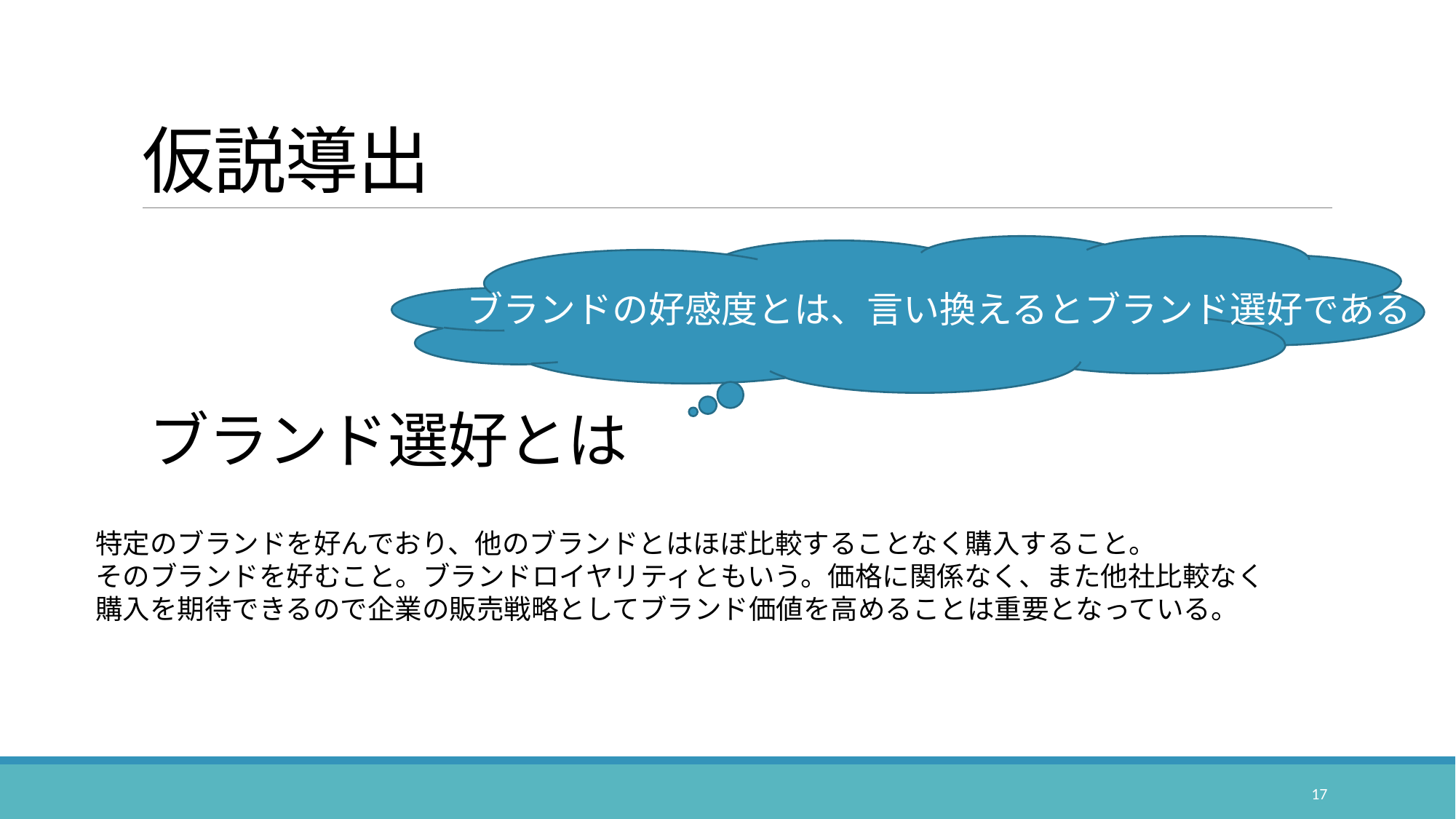

# 仮説導出

ブランドの好感度とは、言い換えるとブランド選好である
ブランド選好とは
特定のブランドを好んでおり、他のブランドとはほぼ比較することなく購入すること。
そのブランドを好むこと。ブランドロイヤリティともいう。価格に関係なく、また他社比較なく
購入を期待できるので企業の販売戦略としてブランド価値を高めることは重要となっている。
17